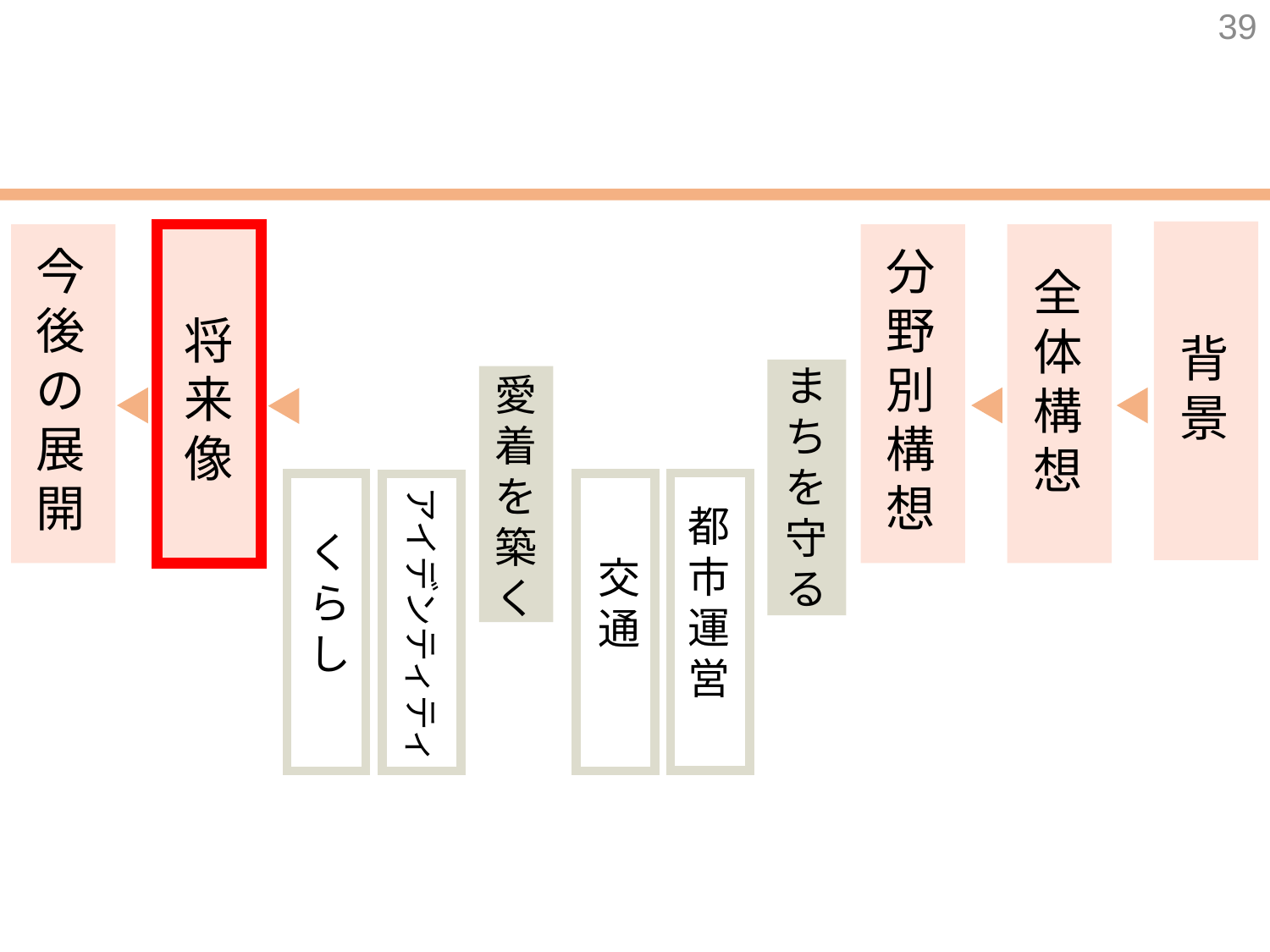

39

今後の展開
分野別構想
全体構想
将来像
背
景
まちを守る

愛着を築く

都市運営

交通

アイデンティティ
くらし